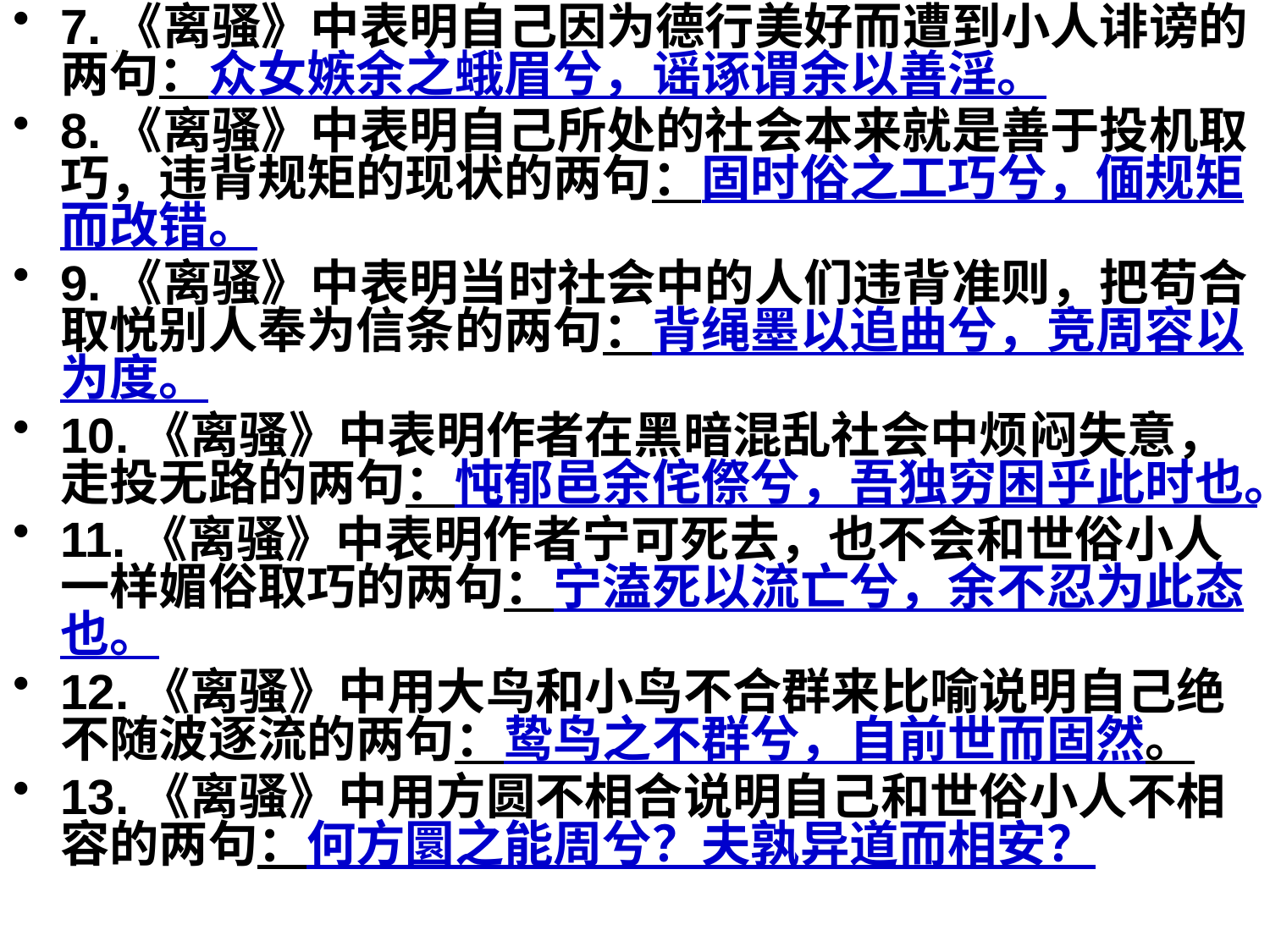

7.《离骚》中表明自己因为德行美好而遭到小人诽谤的两句：众女嫉余之蛾眉兮，谣诼谓余以善淫。
8.《离骚》中表明自己所处的社会本来就是善于投机取巧，违背规矩的现状的两句：固时俗之工巧兮，偭规矩而改错。
9.《离骚》中表明当时社会中的人们违背准则，把苟合取悦别人奉为信条的两句：背绳墨以追曲兮，竞周容以为度。
10.《离骚》中表明作者在黑暗混乱社会中烦闷失意，走投无路的两句：忳郁邑余侘傺兮，吾独穷困乎此时也。
11.《离骚》中表明作者宁可死去，也不会和世俗小人一样媚俗取巧的两句：宁溘死以流亡兮，余不忍为此态也。
12.《离骚》中用大鸟和小鸟不合群来比喻说明自己绝不随波逐流的两句：鸷鸟之不群兮，自前世而固然。
13.《离骚》中用方圆不相合说明自己和世俗小人不相容的两句：何方圜之能周兮？夫孰异道而相安？
#